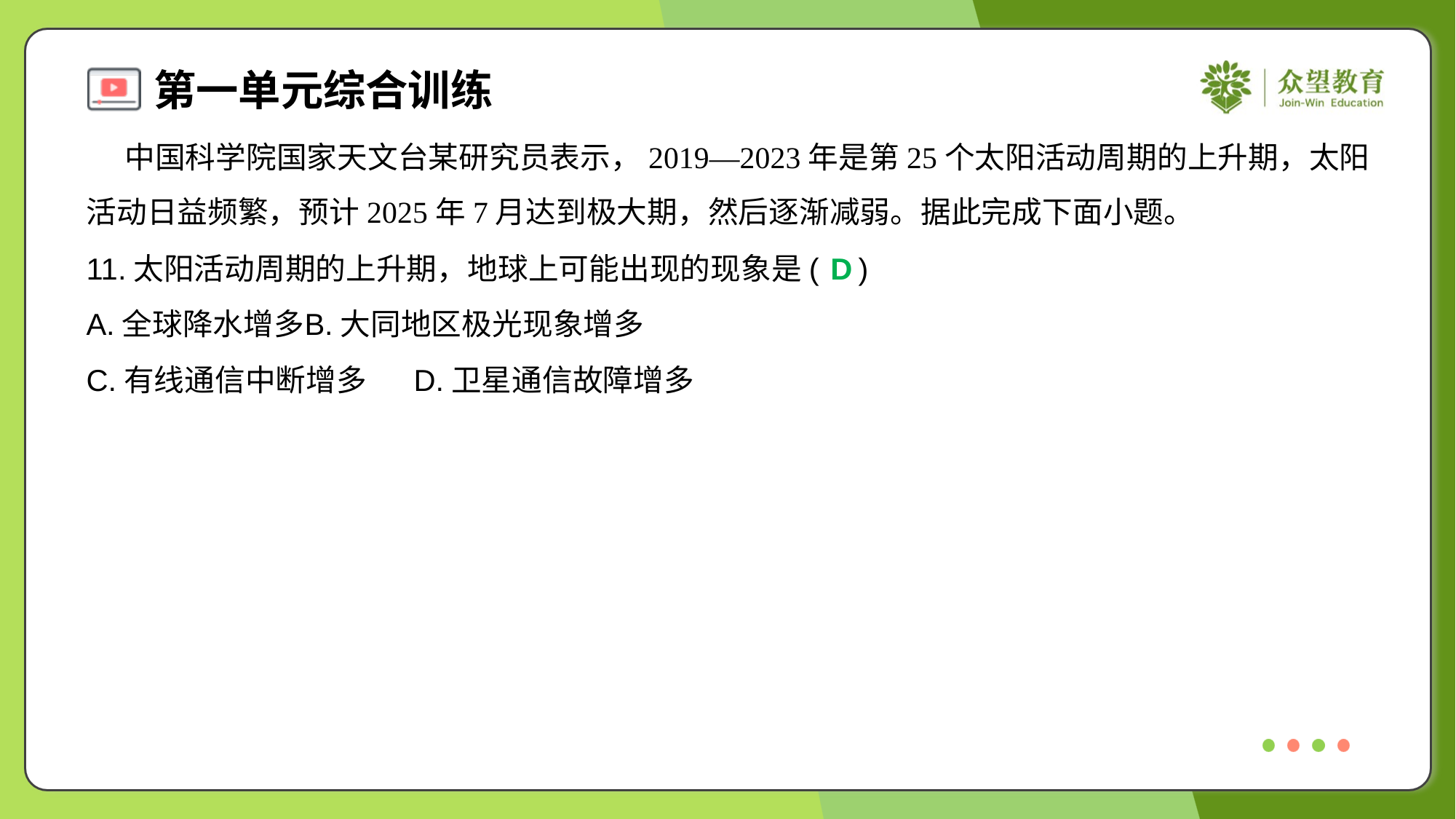

中国科学院国家天文台某研究员表示，2019—2023年是第25个太阳活动周期的上升期，太阳
活动日益频繁，预计2025年7月达到极大期，然后逐渐减弱。据此完成下面小题。
11.太阳活动周期的上升期，地球上可能出现的现象是(     )
D
A.全球降水增多	B.大同地区极光现象增多
C.有线通信中断增多	D.卫星通信故障增多